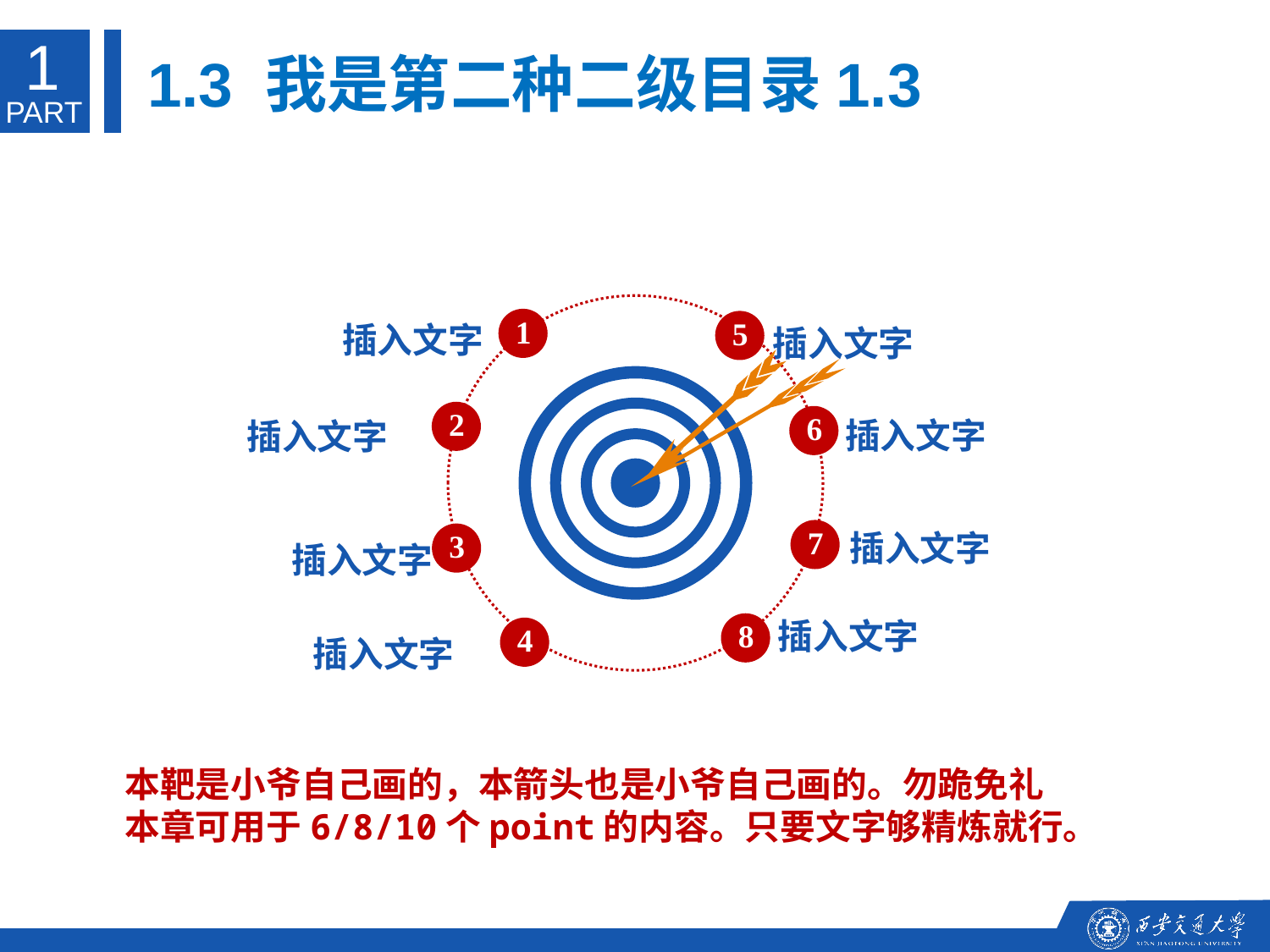

1
1.3 我是第二种二级目录1.3
PART
插入文字
插入文字

1
5

插入文字
插入文字
2

6

插入文字
插入文字
7
3
插入文字
插入文字
8
4
本靶是小爷自己画的，本箭头也是小爷自己画的。勿跪免礼
本章可用于6/8/10个point的内容。只要文字够精炼就行。